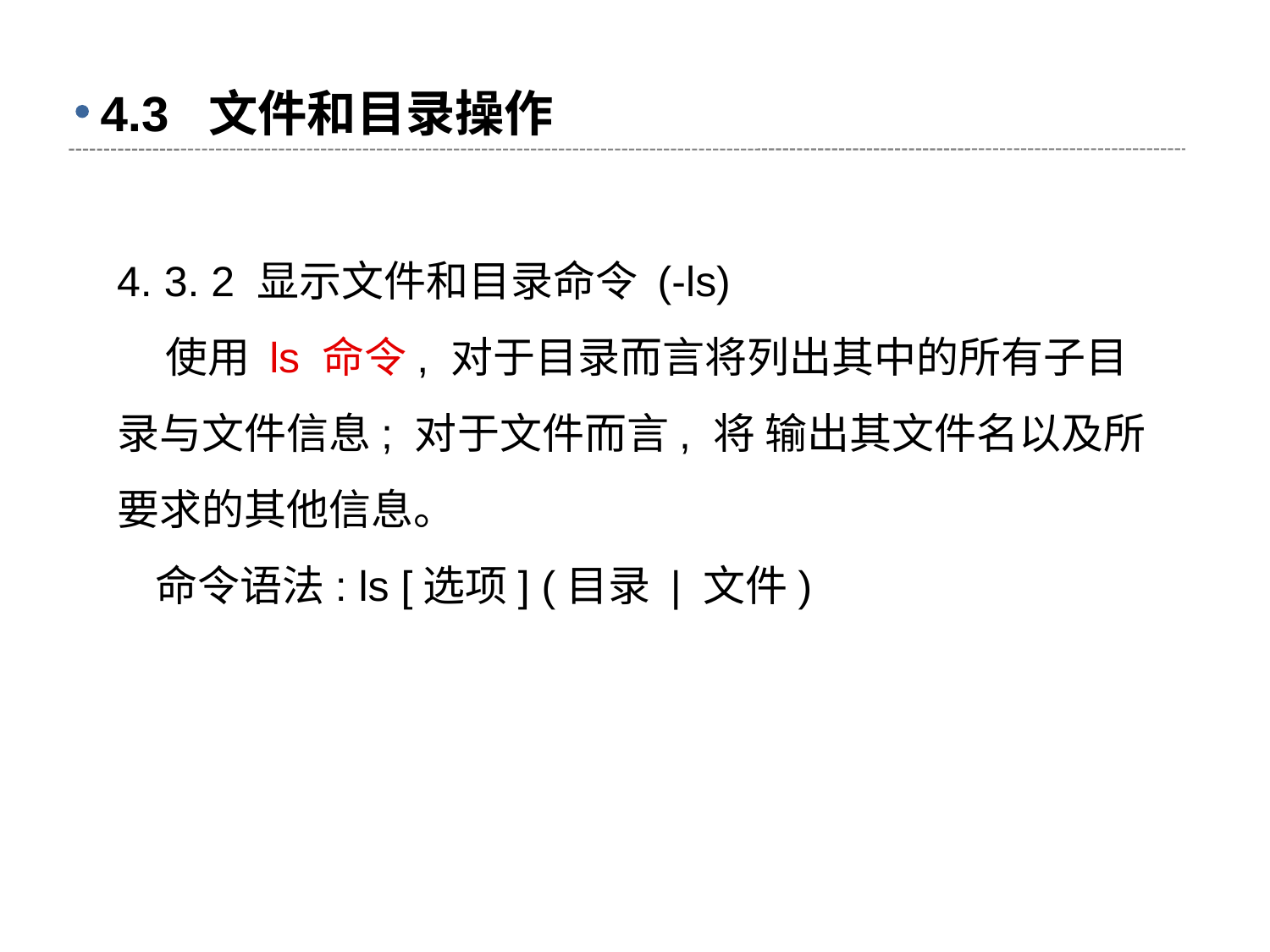

# 4.3  文件和目录操作
4. 3. 2 显示文件和目录命令 (-ls)
    使用 ls 命令, 对于目录而言将列出其中的所有子目录与文件信息; 对于文件而言, 将 输出其文件名以及所要求的其他信息。
   命令语法: ls [选项] (目录 | 文件)